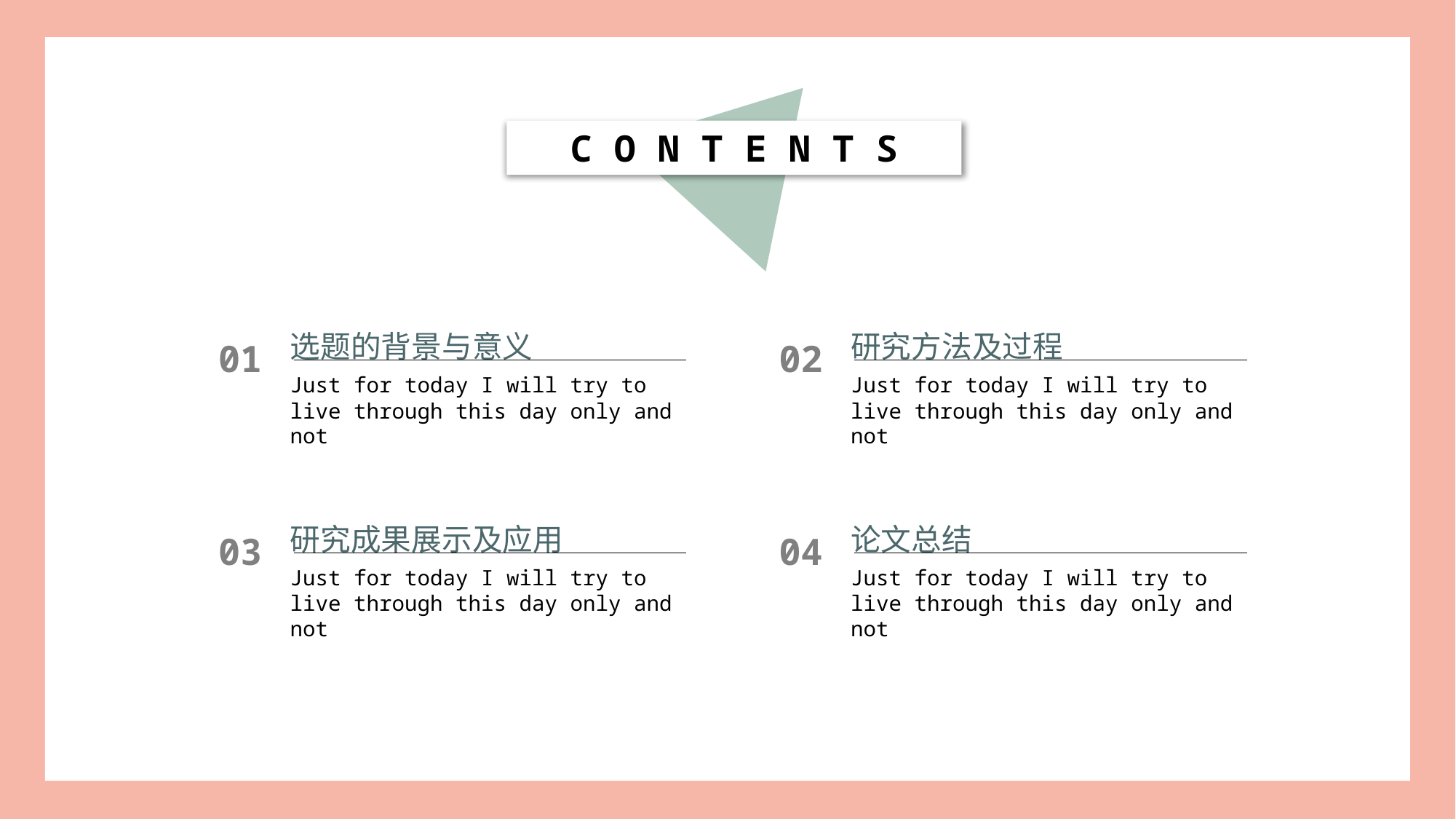

C O N T E N T S
选题的背景与意义
研究方法及过程
01
02
Just for today I will try to live through this day only and not
Just for today I will try to live through this day only and not
研究成果展示及应用
论文总结
03
04
Just for today I will try to live through this day only and not
Just for today I will try to live through this day only and not